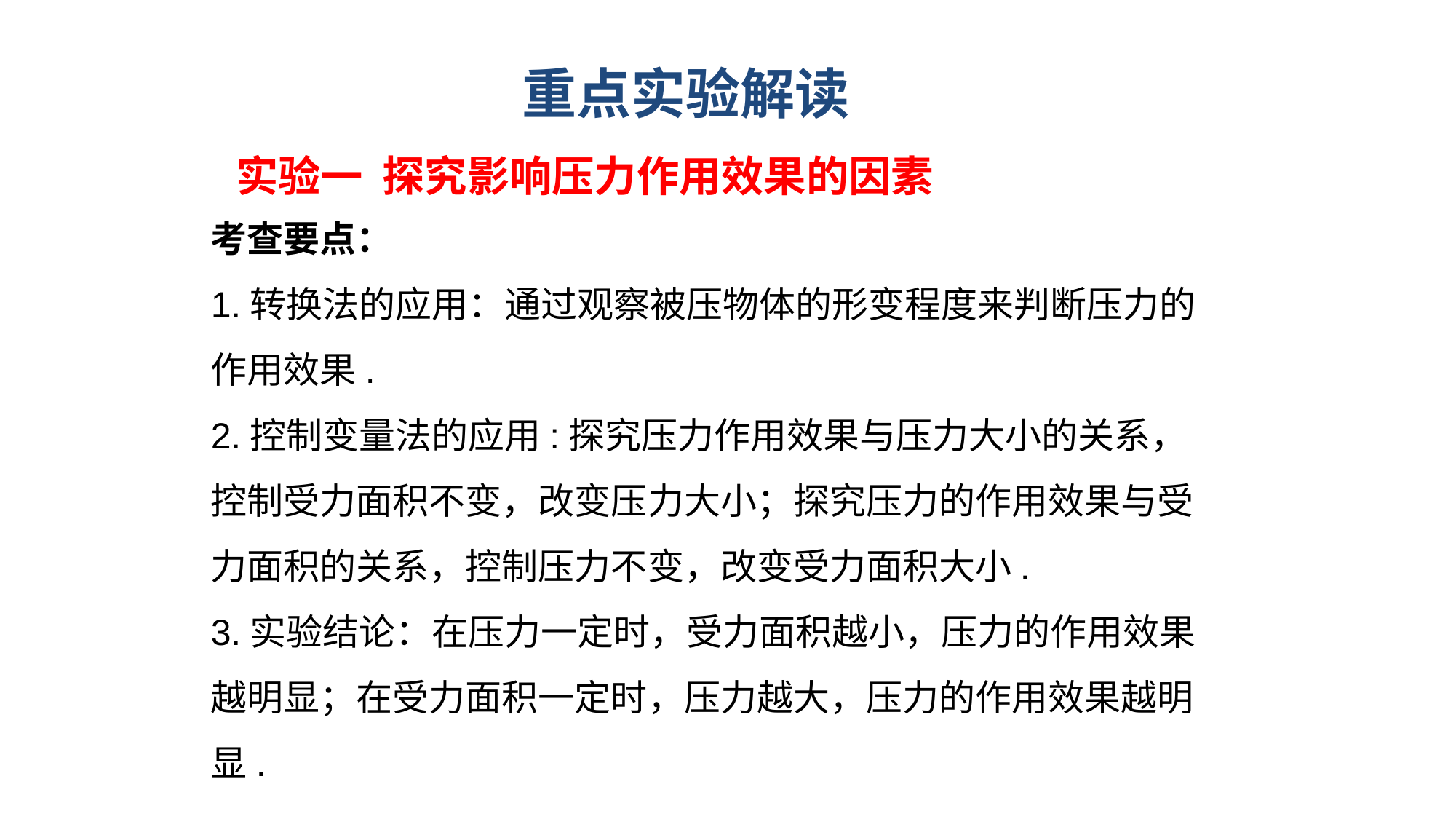

重点实验解读
实验一  探究影响压力作用效果的因素
考查要点：
1.转换法的应用：通过观察被压物体的形变程度来判断压力的作用效果.
2.控制变量法的应用:探究压力作用效果与压力大小的关系，控制受力面积不变，改变压力大小；探究压力的作用效果与受力面积的关系，控制压力不变，改变受力面积大小.
3.实验结论：在压力一定时，受力面积越小，压力的作用效果越明显；在受力面积一定时，压力越大，压力的作用效果越明显.